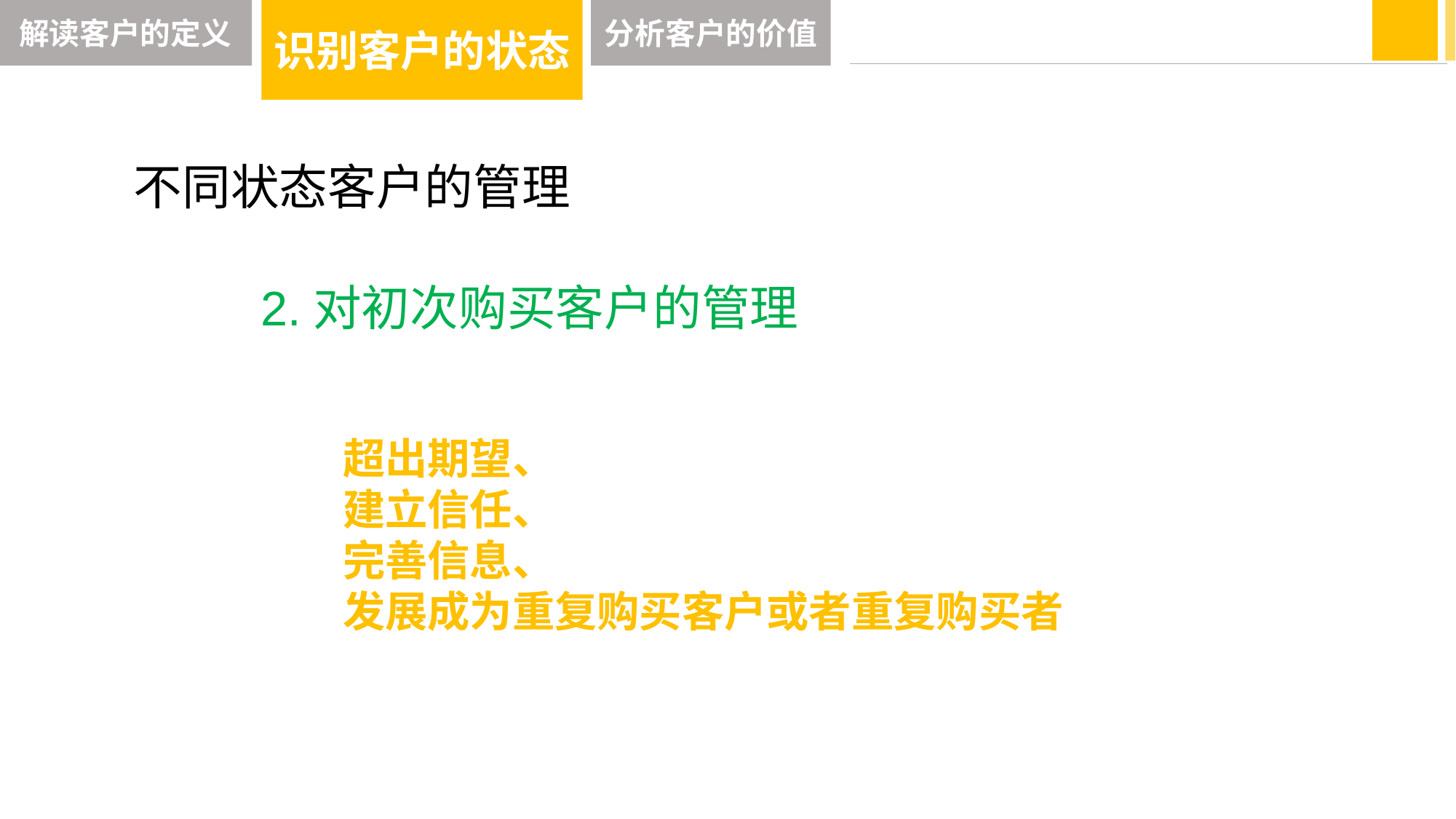

解读客户的定义
识别客户的状态
分析客户的价值

不同状态客户的管理
2.对初次购买客户的管理

超出期望、
建立信任、
完善信息、
发展成为重复购买客户或者重复购买者